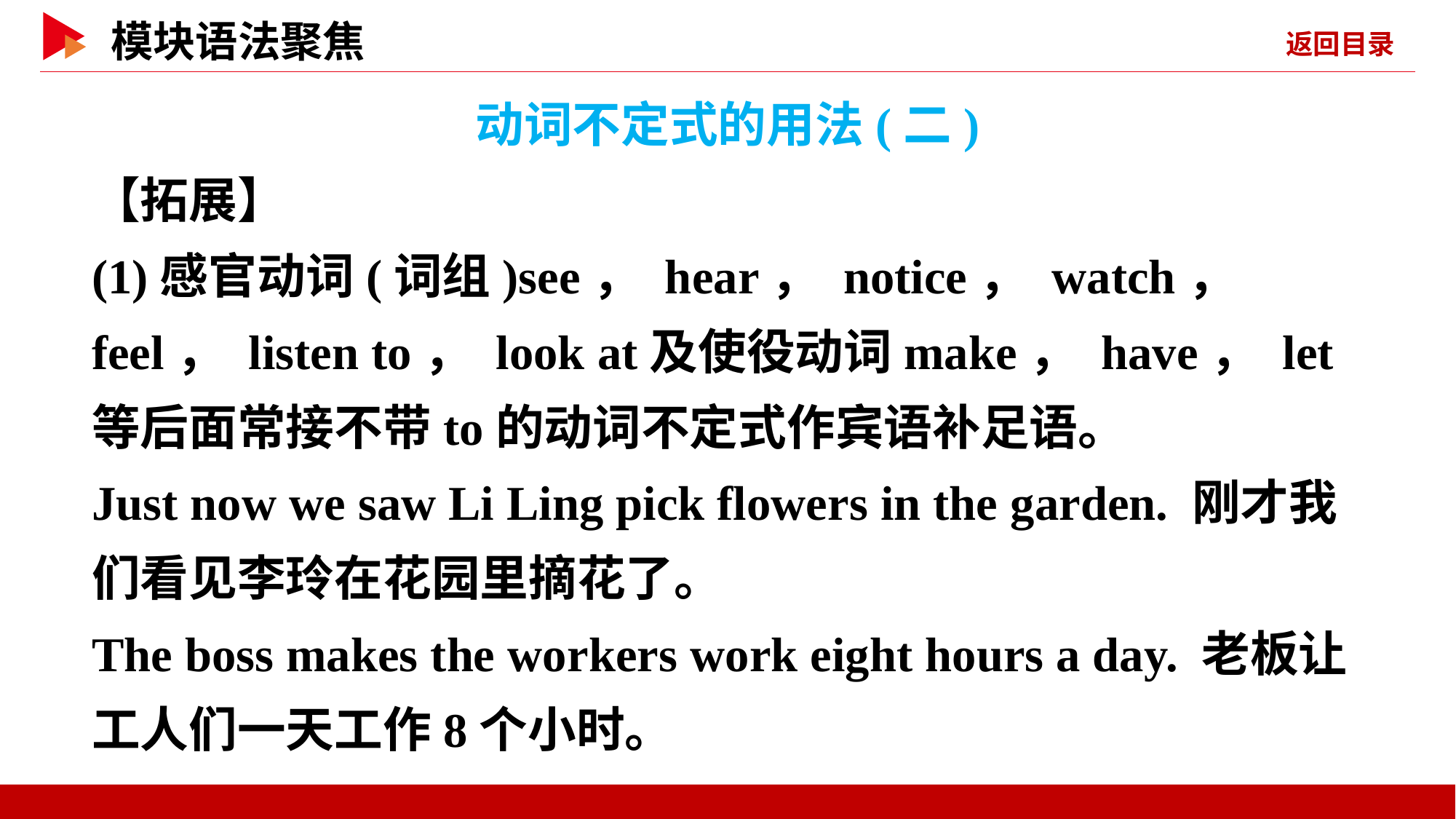

动词不定式的用法(二)
【拓展】
(1)感官动词(词组)see， hear， notice， watch， feel， listen to， look at及使役动词make， have， let等后面常接不带to的动词不定式作宾语补足语。
Just now we saw Li Ling pick flowers in the garden. 刚才我们看见李玲在花园里摘花了。
The boss makes the workers work eight hours a day. 老板让工人们一天工作8个小时。